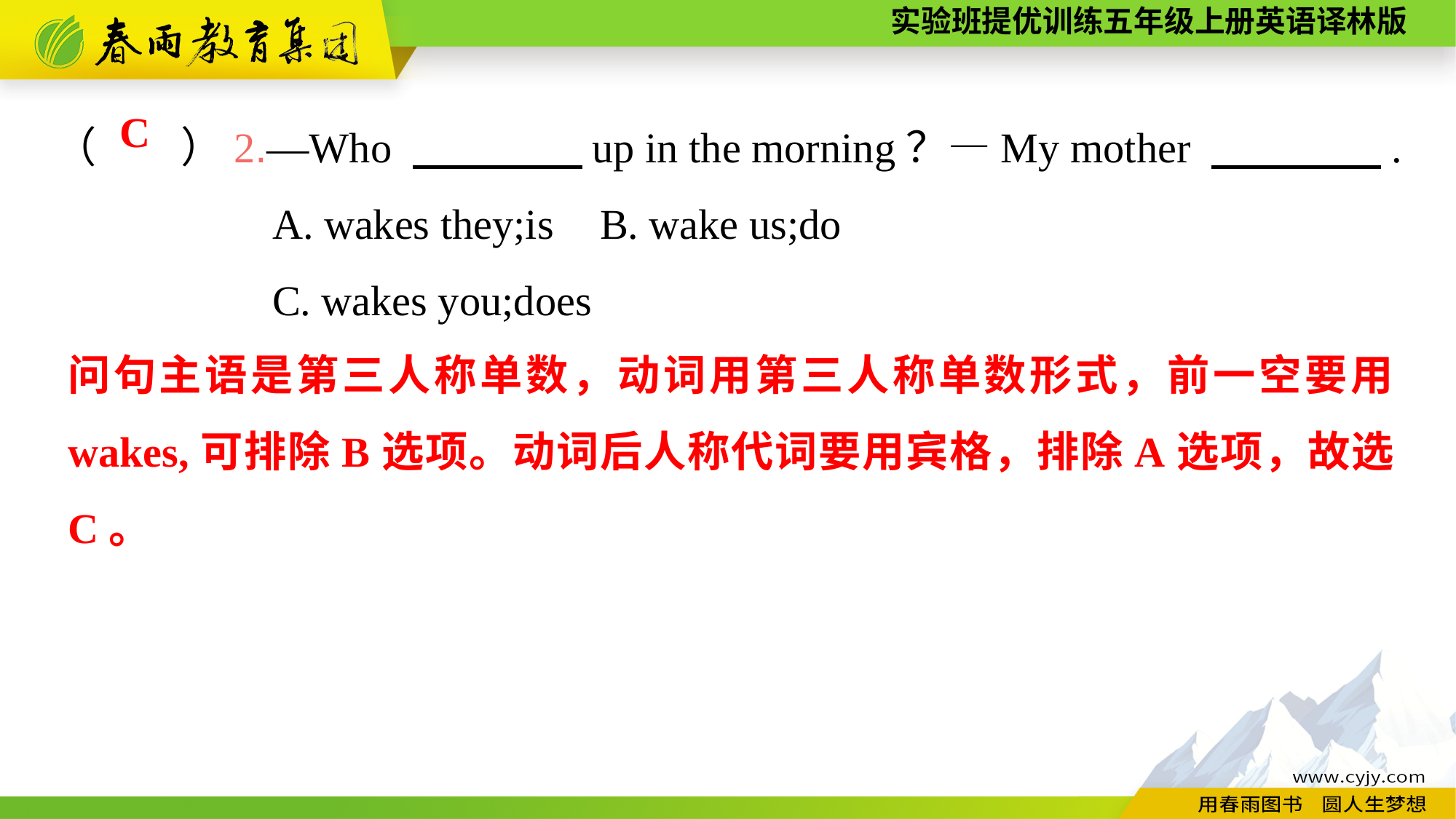

（　　）2.—Who 　　　　up in the morning？—My mother 　　　　.
		A. wakes they;is	B. wake us;do
		C. wakes you;does
C
问句主语是第三人称单数，动词用第三人称单数形式，前一空要用wakes,可排除B选项。动词后人称代词要用宾格，排除A选项，故选C。